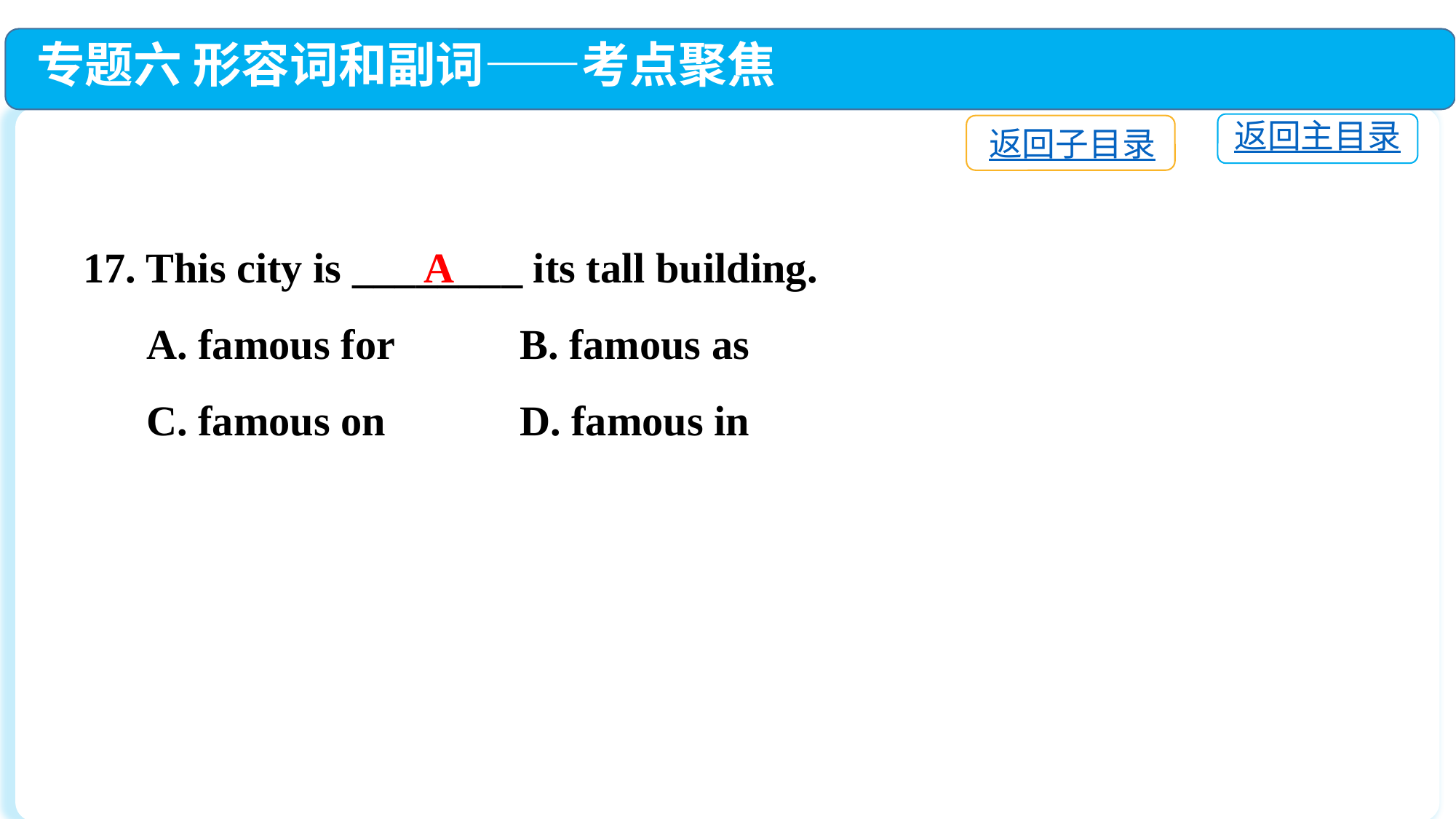

专题六 形容词和副词——考点聚焦

返回主目录

返回子目录
17. This city is ________ its tall building.
      A. famous for		B. famous as
      C. famous on		D. famous in
A